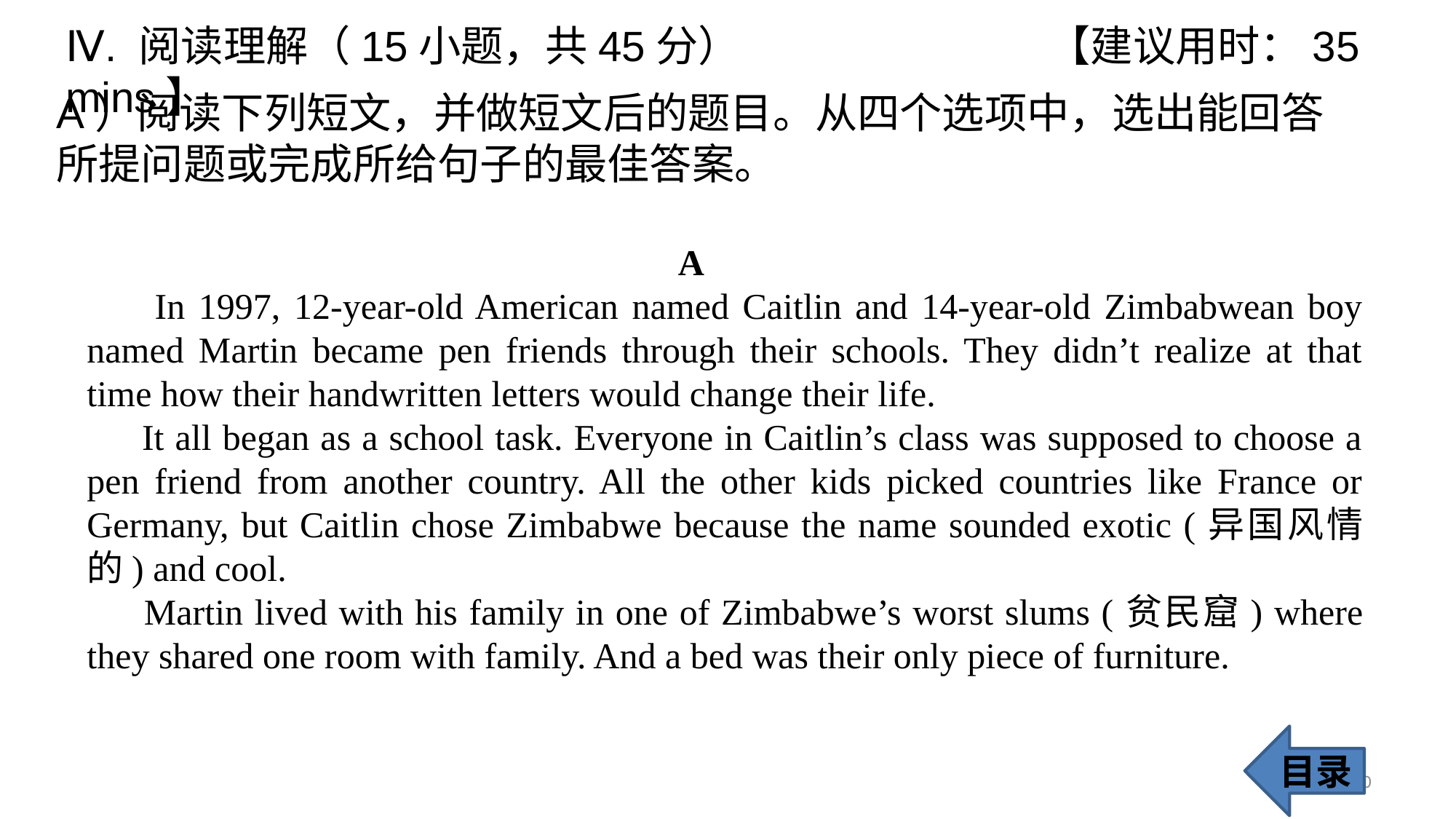

Ⅳ. 阅读理解（15小题，共45分） 			【建议用时：35 mins】
A）阅读下列短文，并做短文后的题目。从四个选项中，选出能回答所提问题或完成所给句子的最佳答案。
                                                                 A
     In 1997, 12-year-old American named Caitlin and 14-year-old Zimbabwean boy named Martin became pen friends through their schools. They didn’t realize at that time how their handwritten letters would change their life.
     It all began as a school task. Everyone in Caitlin’s class was supposed to choose a pen friend from another country. All the other kids picked countries like France or Germany, but Caitlin chose Zimbabwe because the name sounded exotic (异国风情的) and cool.
     Martin lived with his family in one of Zimbabwe’s worst slums (贫民窟) where they shared one room with family. And a bed was their only piece of furniture.
目录
30